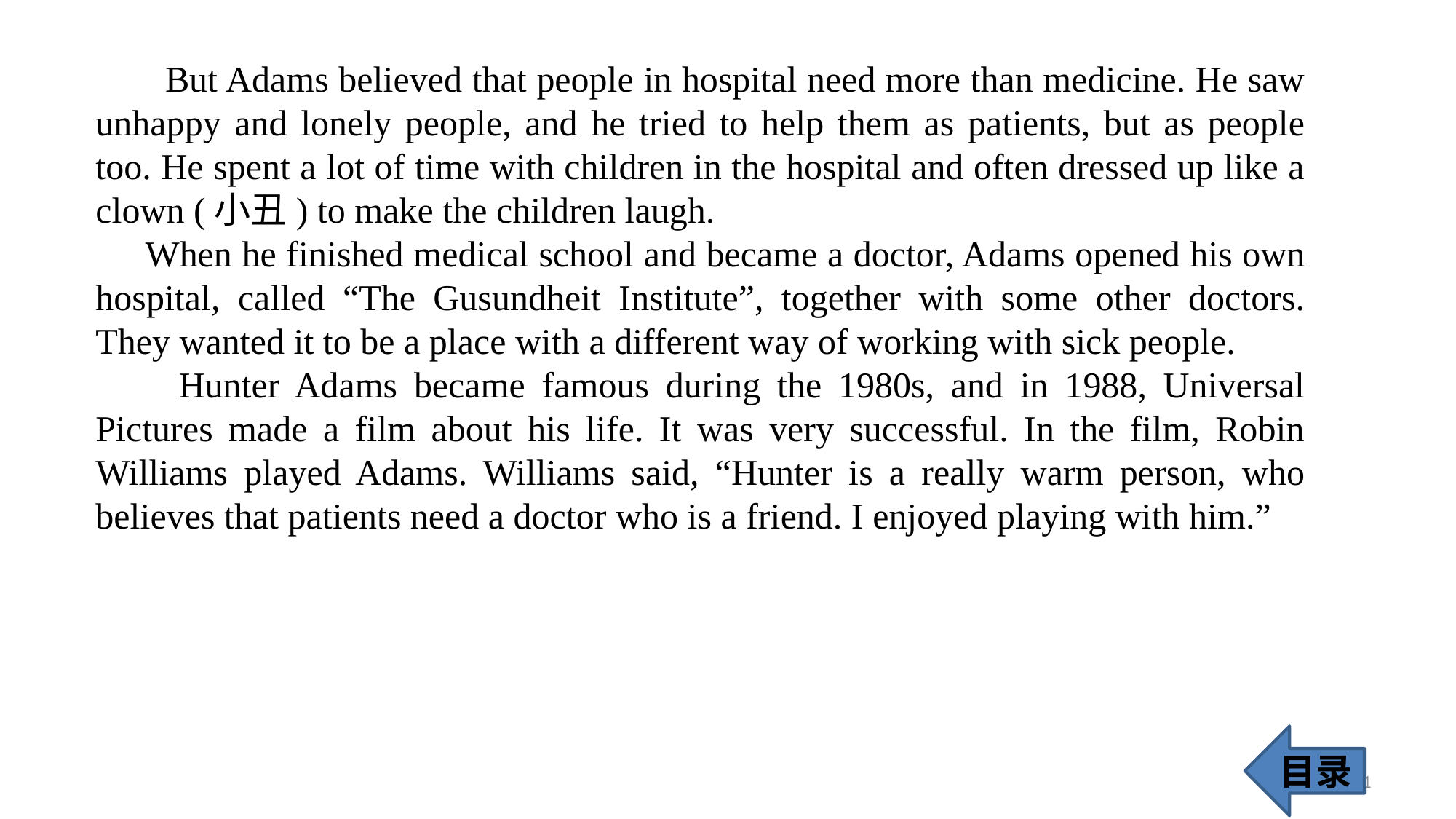

But Adams believed that people in hospital need more than medicine. He saw unhappy and lonely people, and he tried to help them as patients, but as people too. He spent a lot of time with children in the hospital and often dressed up like a clown (小丑) to make the children laugh.
     When he finished medical school and became a doctor, Adams opened his own hospital, called “The Gusundheit Institute”, together with some other doctors. They wanted it to be a place with a different way of working with sick people.
     Hunter Adams became famous during the 1980s, and in 1988, Universal Pictures made a film about his life. It was very successful. In the film, Robin Williams played Adams. Williams said, “Hunter is a really warm person, who believes that patients need a doctor who is a friend. I enjoyed playing with him.”
目录
31